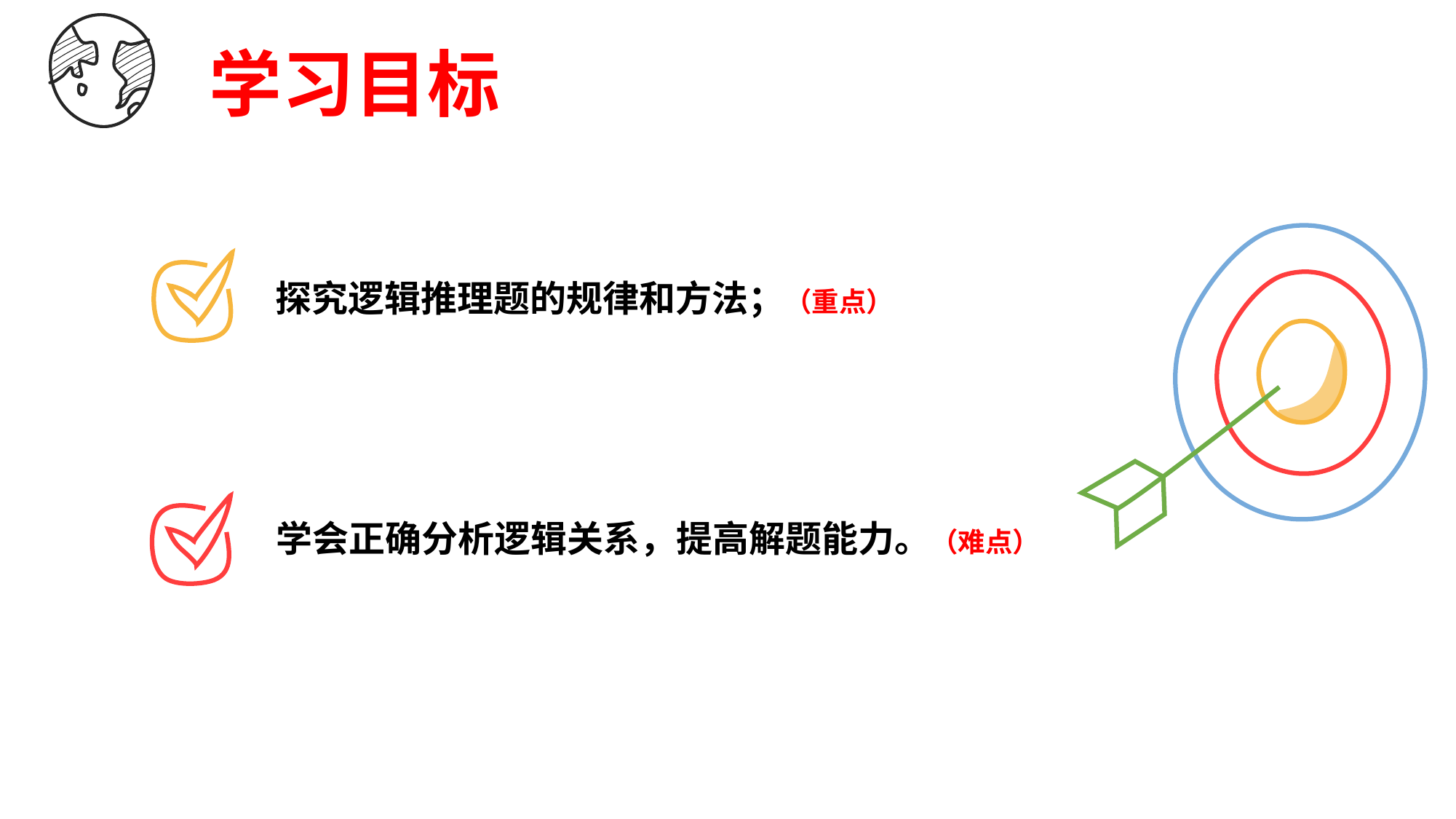

学习目标

探究逻辑推理题的规律和方法；（重点）

学会正确分析逻辑关系，提高解题能力。（难点）